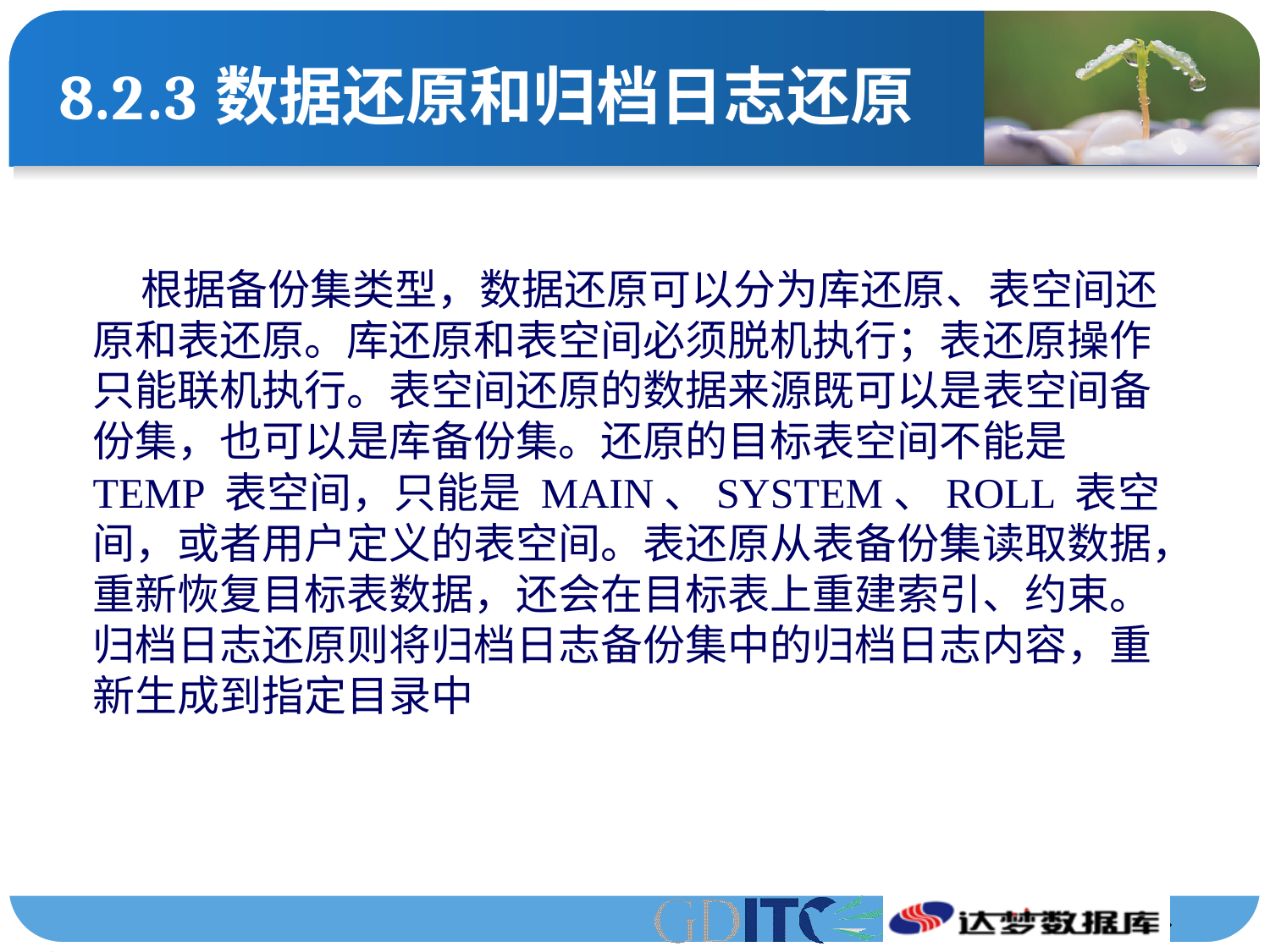

# 8.2.3数据还原和归档日志还原
    根据备份集类型，数据还原可以分为库还原、表空间还原和表还原。库还原和表空间必须脱机执行；表还原操作只能联机执行。表空间还原的数据来源既可以是表空间备份集，也可以是库备份集。还原的目标表空间不能是 TEMP 表空间，只能是 MAIN、SYSTEM、ROLL 表空间，或者用户定义的表空间。表还原从表备份集读取数据，重新恢复目标表数据，还会在目标表上重建索引、约束。归档日志还原则将归档日志备份集中的归档日志内容，重新生成到指定目录中